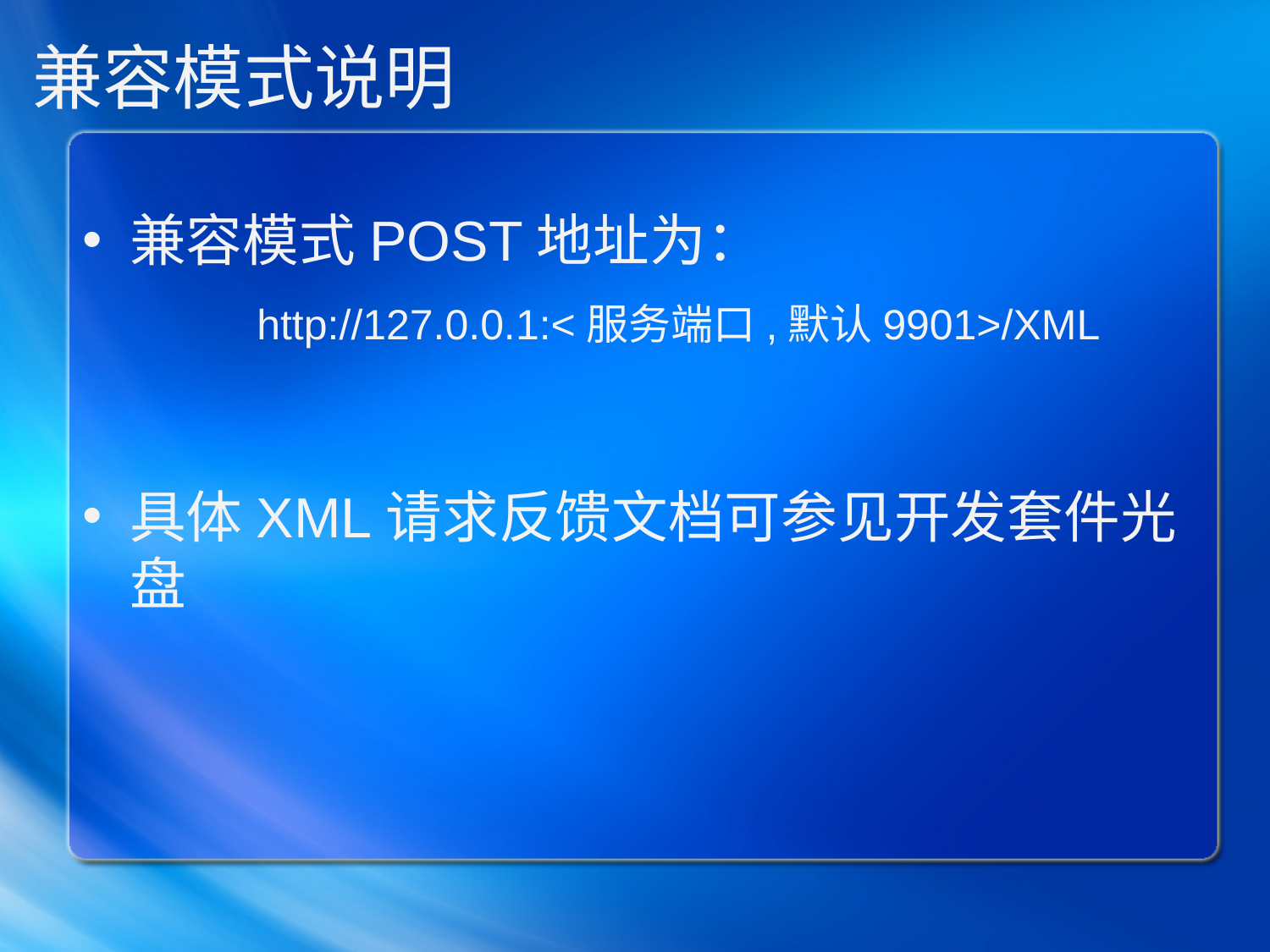

# 兼容模式说明
兼容模式POST地址为：
		http://127.0.0.1:<服务端口,默认9901>/XML

具体XML请求反馈文档可参见开发套件光盘